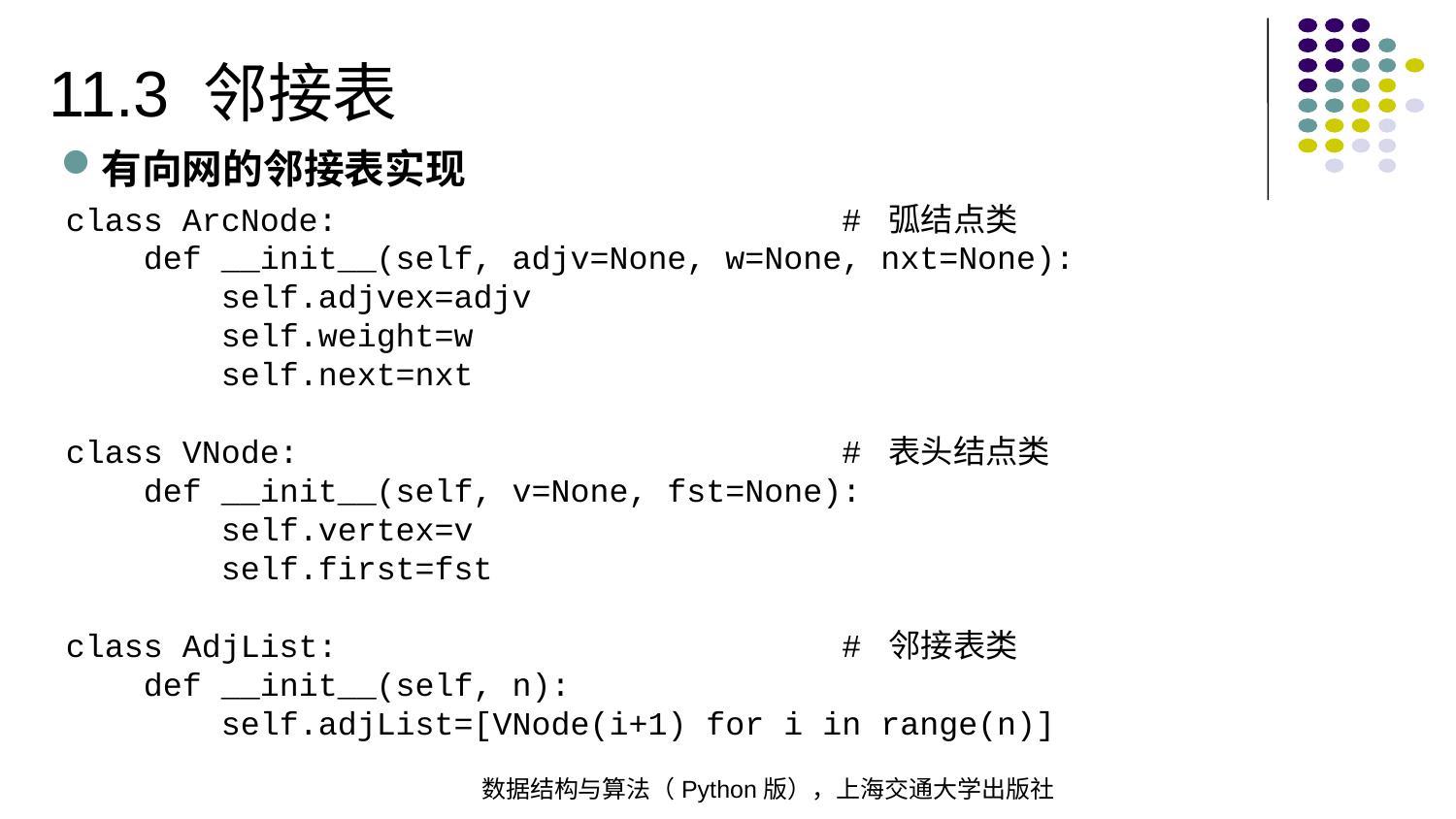

11.3 邻接表
有向网的邻接表实现
class ArcNode:                          # 弧结点类
    def __init__(self, adjv=None, w=None, nxt=None):
        self.adjvex=adjv
        self.weight=w
        self.next=nxt

class VNode:                            # 表头结点类
    def __init__(self, v=None, fst=None):
        self.vertex=v
        self.first=fst

class AdjList:                          # 邻接表类
    def __init__(self, n):
        self.adjList=[VNode(i+1) for i in range(n)]